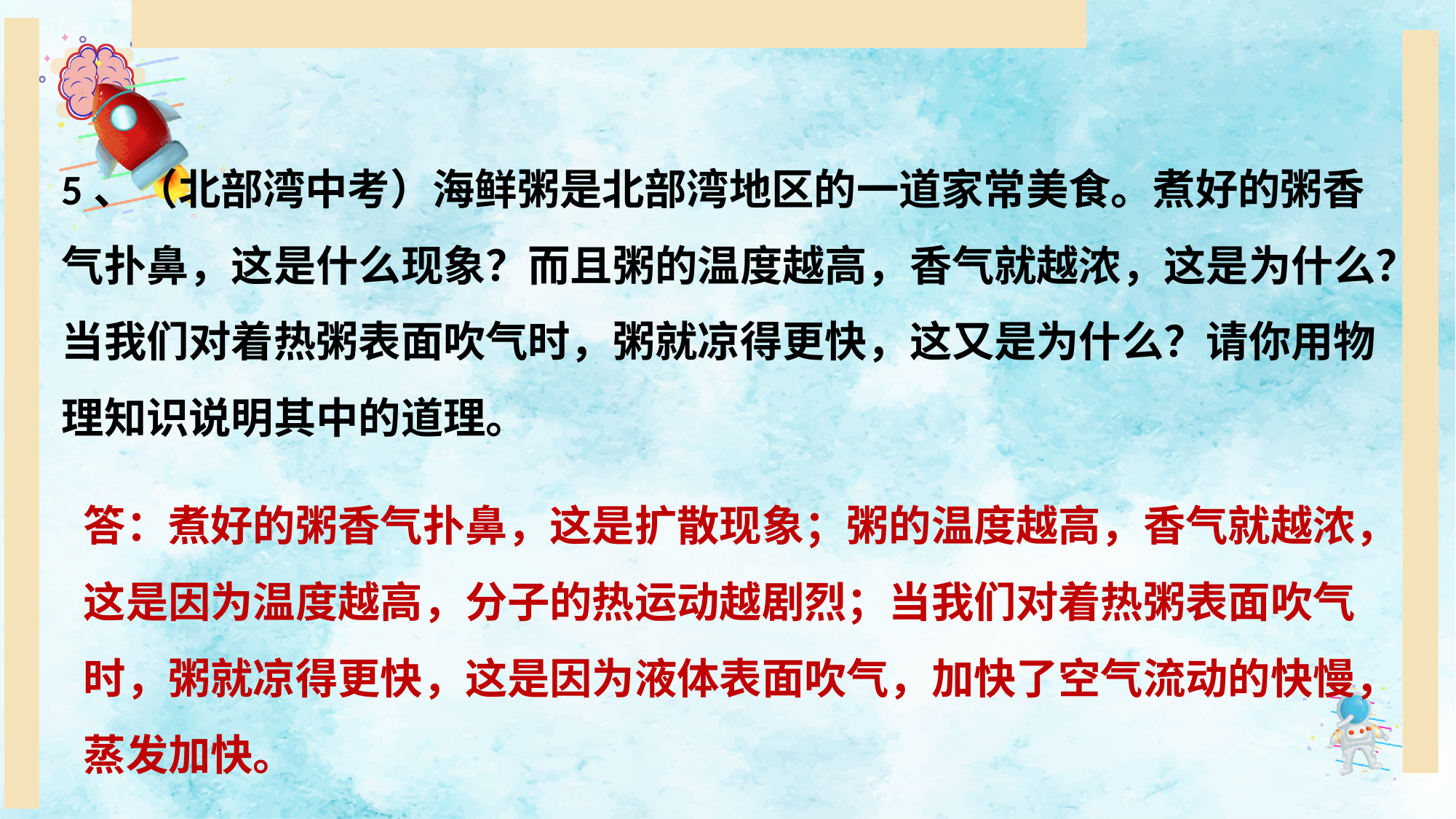

5、（北部湾中考）海鲜粥是北部湾地区的一道家常美食。煮好的粥香气扑鼻，这是什么现象？而且粥的温度越高，香气就越浓，这是为什么？当我们对着热粥表面吹气时，粥就凉得更快，这又是为什么？请你用物理知识说明其中的道理。
答：煮好的粥香气扑鼻，这是扩散现象；粥的温度越高，香气就越浓，这是因为温度越高，分子的热运动越剧烈；当我们对着热粥表面吹气时，粥就凉得更快，这是因为液体表面吹气，加快了空气流动的快慢，蒸发加快。